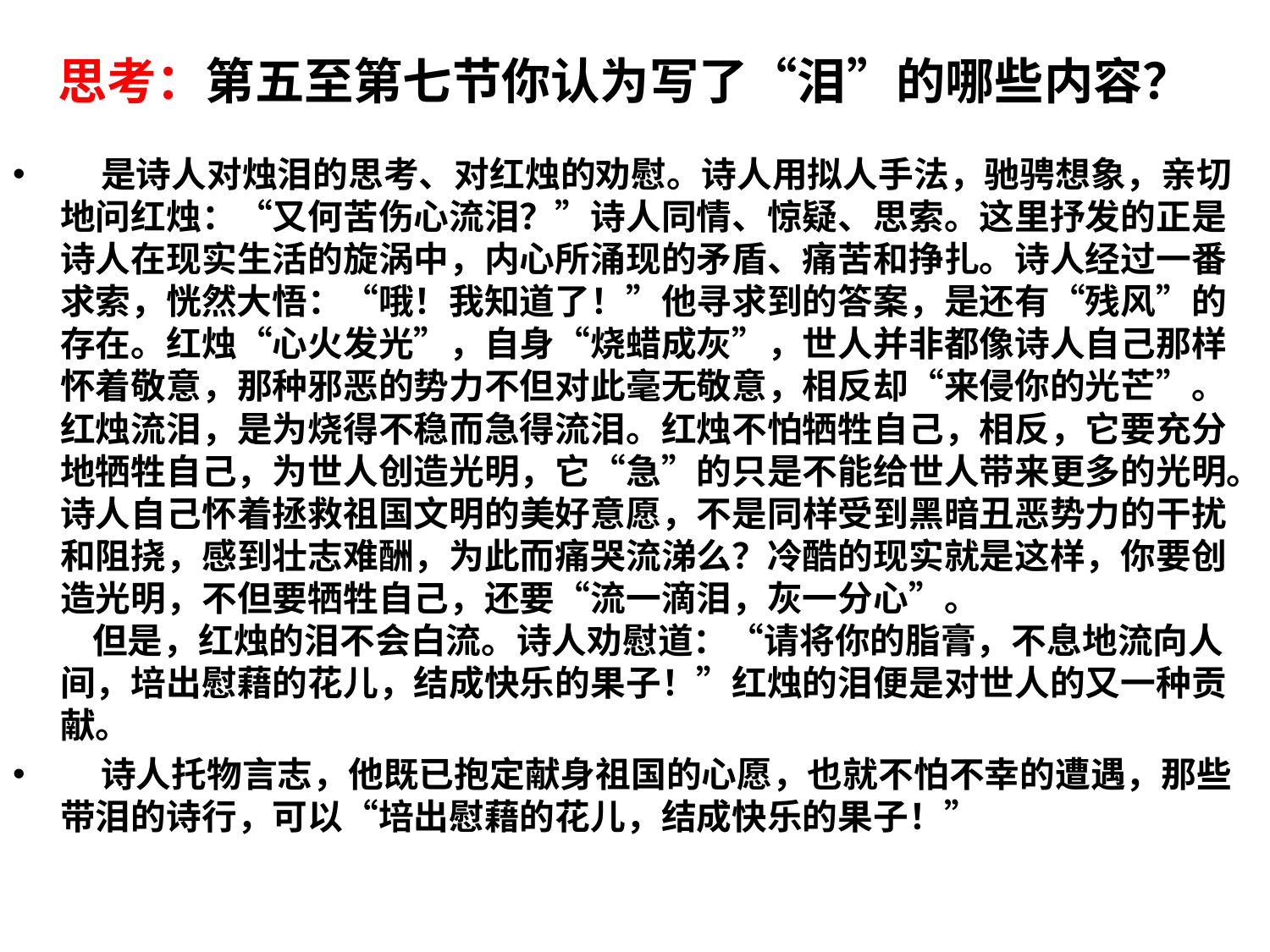

# 思考：第五至第七节你认为写了“泪”的哪些内容？
    是诗人对烛泪的思考、对红烛的劝慰。诗人用拟人手法，驰骋想象，亲切地问红烛：“又何苦伤心流泪？”诗人同情、惊疑、思索。这里抒发的正是诗人在现实生活的旋涡中，内心所涌现的矛盾、痛苦和挣扎。诗人经过一番求索，恍然大悟：“哦！我知道了！”他寻求到的答案，是还有“残风”的存在。红烛“心火发光”，自身“烧蜡成灰”，世人并非都像诗人自己那样怀着敬意，那种邪恶的势力不但对此毫无敬意，相反却“来侵你的光芒”。红烛流泪，是为烧得不稳而急得流泪。红烛不怕牺牲自己，相反，它要充分地牺牲自己，为世人创造光明，它“急”的只是不能给世人带来更多的光明。诗人自己怀着拯救祖国文明的美好意愿，不是同样受到黑暗丑恶势力的干扰和阻挠，感到壮志难酬，为此而痛哭流涕么？冷酷的现实就是这样，你要创造光明，不但要牺牲自己，还要“流一滴泪，灰一分心”。  
    但是，红烛的泪不会白流。诗人劝慰道：“请将你的脂膏，不息地流向人间，培出慰藉的花儿，结成快乐的果子！”红烛的泪便是对世人的又一种贡献。
    诗人托物言志，他既已抱定献身祖国的心愿，也就不怕不幸的遭遇，那些带泪的诗行，可以“培出慰藉的花儿，结成快乐的果子！”